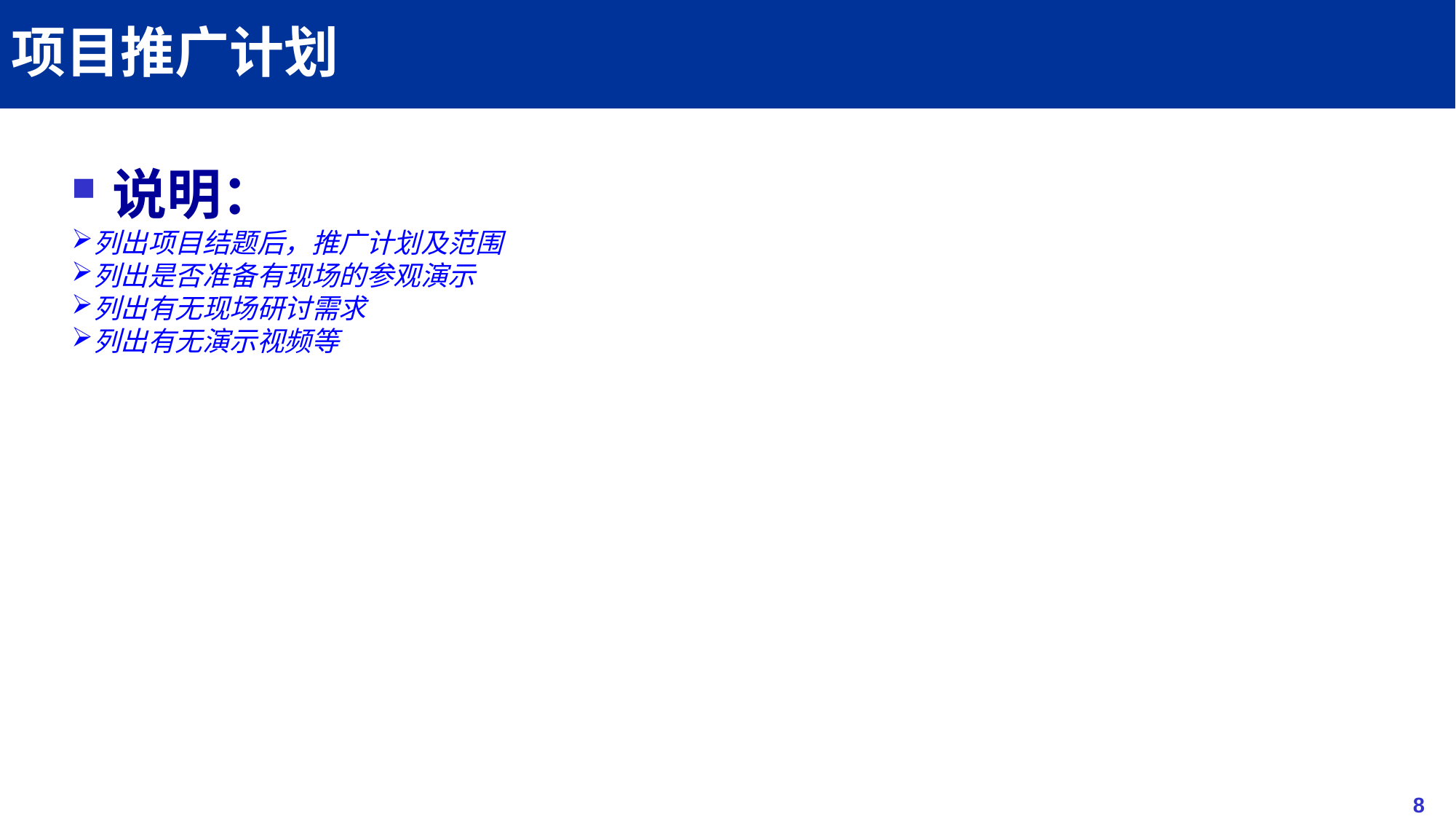

# 项目推广计划
说明：
列出项目结题后，推广计划及范围
列出是否准备有现场的参观演示
列出有无现场研讨需求
列出有无演示视频等